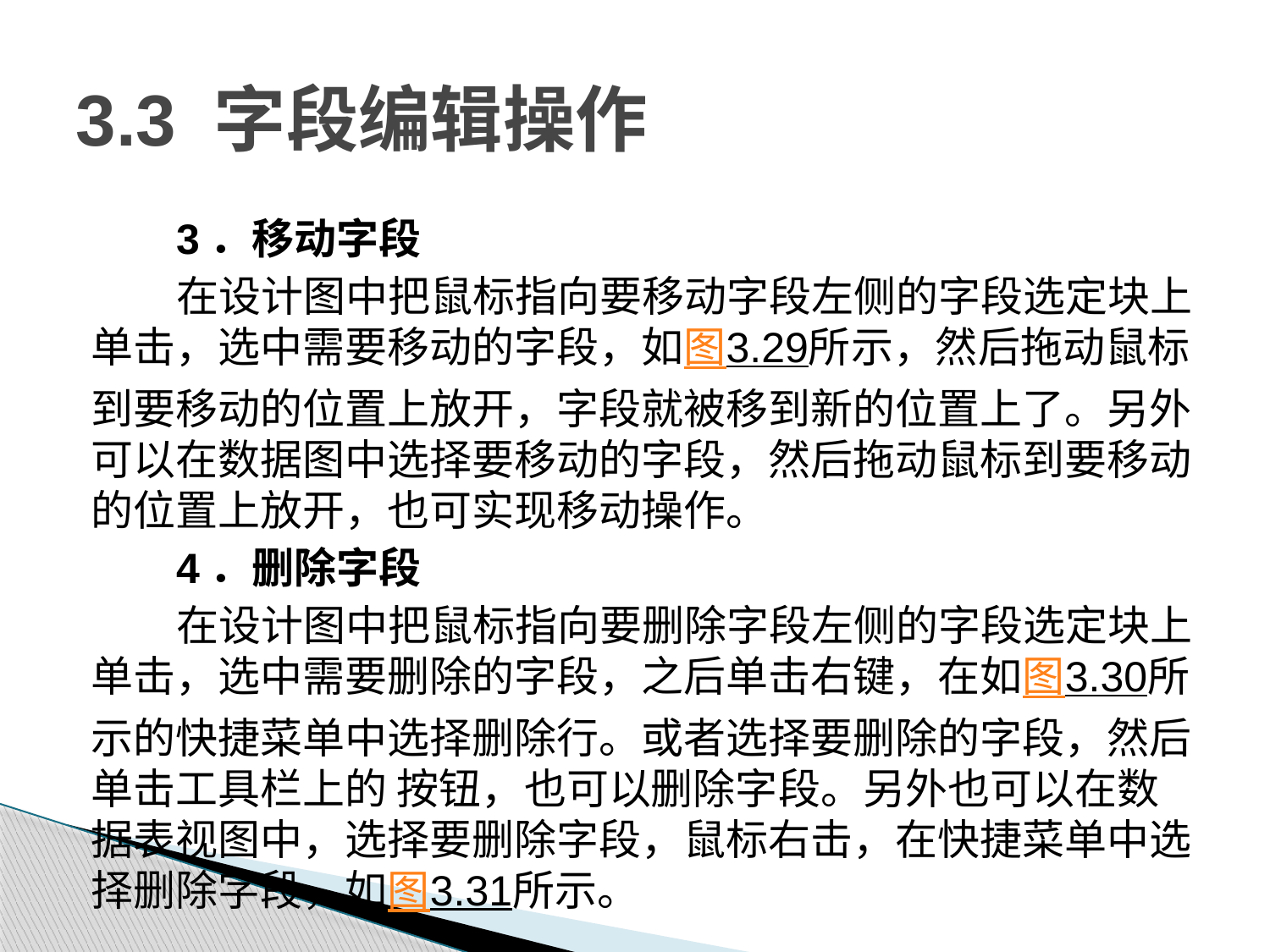

# 3.3 字段编辑操作
3．移动字段
在设计图中把鼠标指向要移动字段左侧的字段选定块上单击，选中需要移动的字段，如图3.29所示，然后拖动鼠标到要移动的位置上放开，字段就被移到新的位置上了。另外可以在数据图中选择要移动的字段，然后拖动鼠标到要移动的位置上放开，也可实现移动操作。
4．删除字段
在设计图中把鼠标指向要删除字段左侧的字段选定块上单击，选中需要删除的字段，之后单击右键，在如图3.30所示的快捷菜单中选择删除行。或者选择要删除的字段，然后单击工具栏上的 按钮，也可以删除字段。另外也可以在数据表视图中，选择要删除字段，鼠标右击，在快捷菜单中选择删除字段，如图3.31所示。